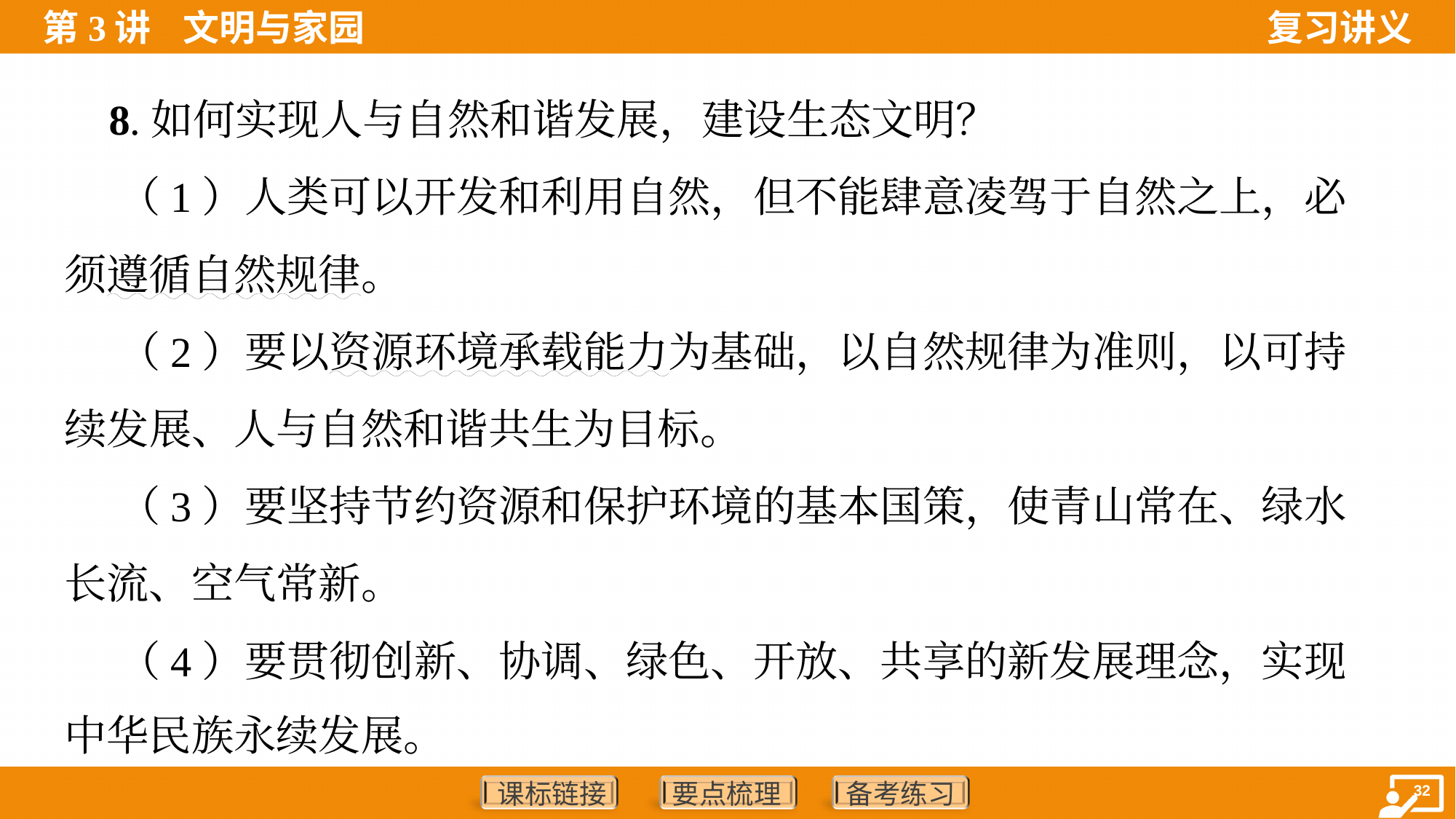

8.如何实现人与自然和谐发展，建设生态文明？
    （1）人类可以开发和利用自然，但不能肆意凌驾于自然之上，必
须遵循自然规律。
    （2）要以资源环境承载能力为基础，以自然规律为准则，以可持
续发展、人与自然和谐共生为目标。
    （3）要坚持节约资源和保护环境的基本国策，使青山常在、绿水
长流、空气常新。
    （4）要贯彻创新、协调、绿色、开放、共享的新发展理念，实现
中华民族永续发展。